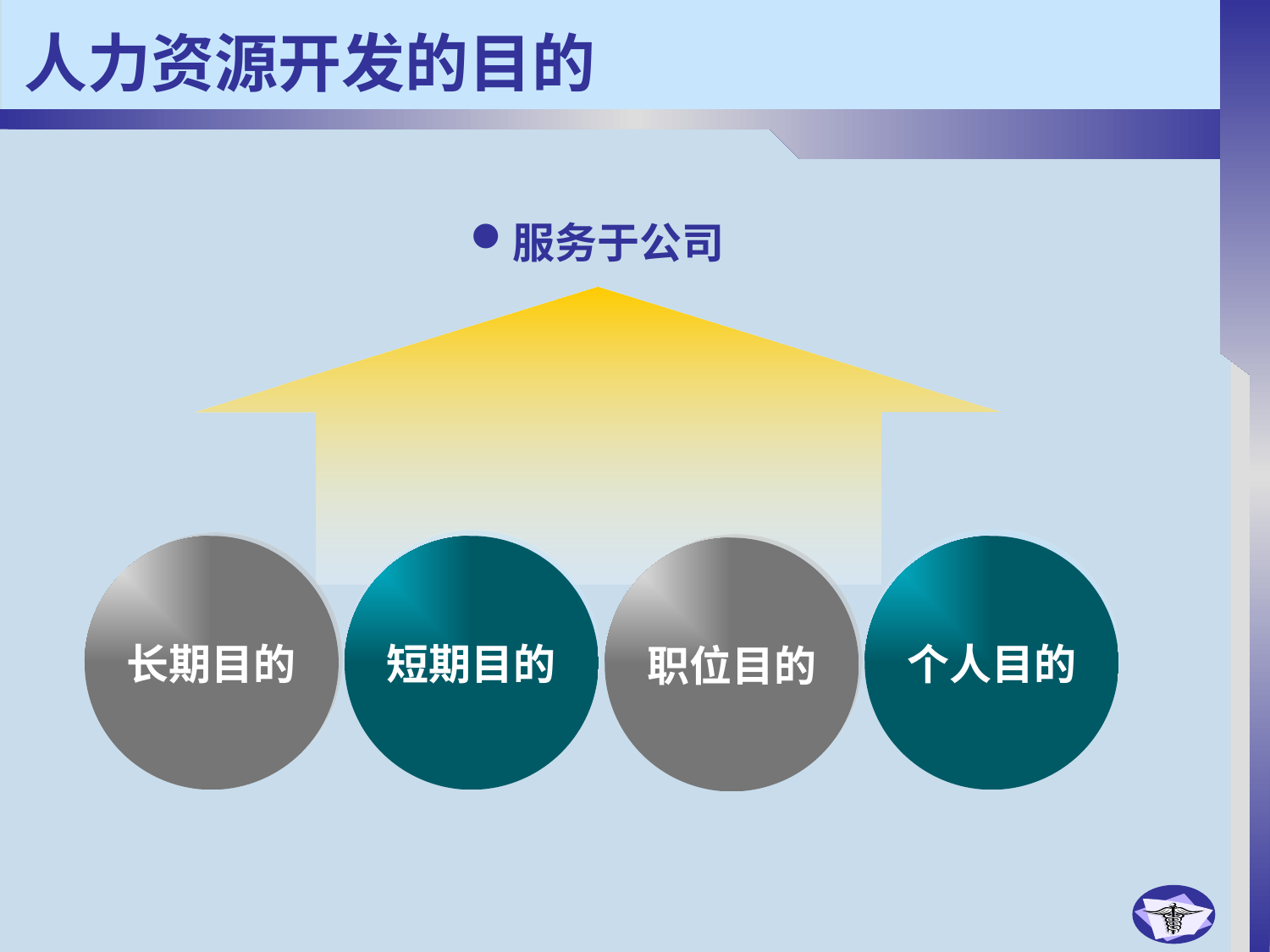

# 人力资源开发的目的
服务于公司

长期目的
短期目的
个人目的
职位目的